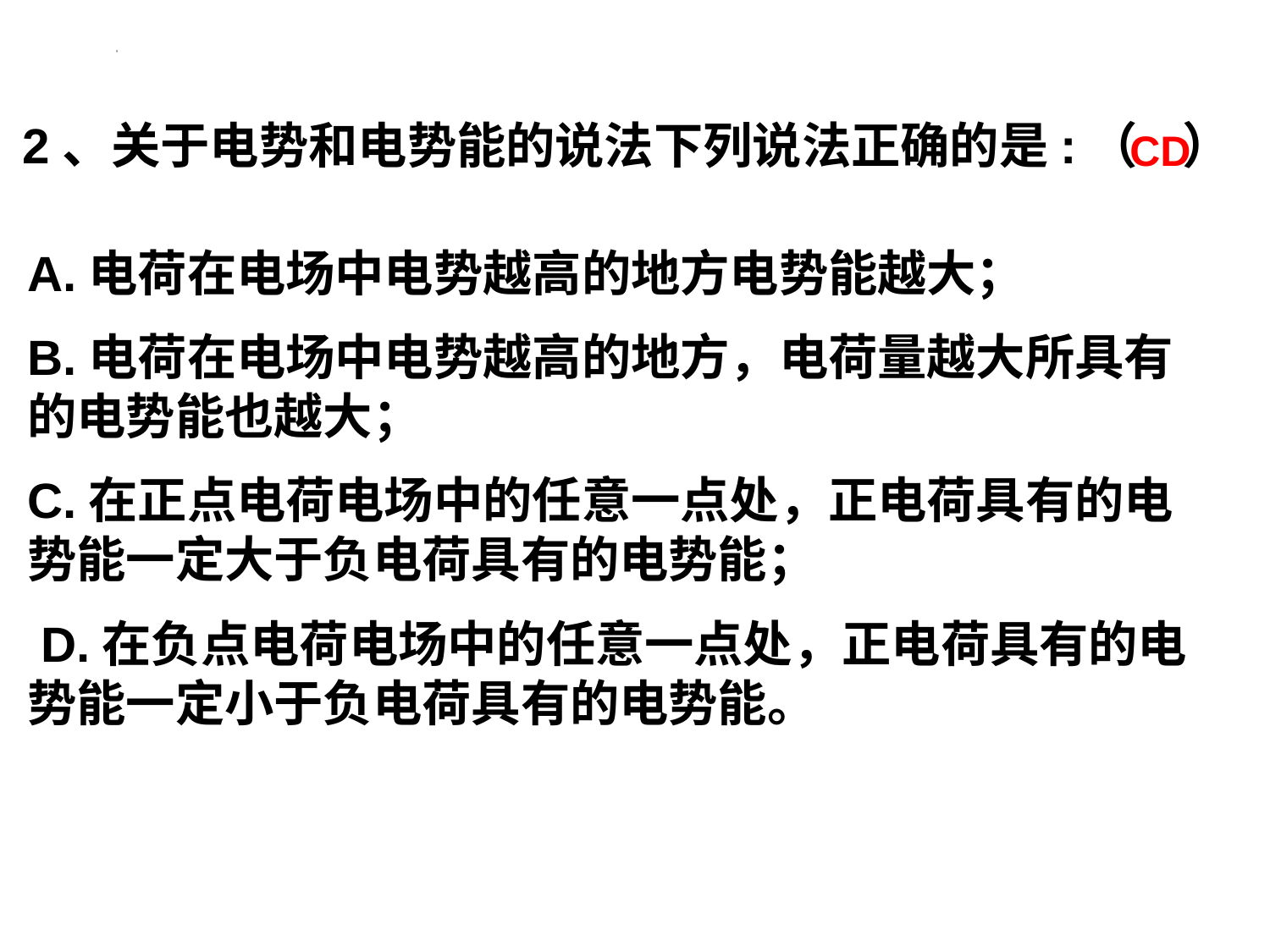

2、关于电势和电势能的说法下列说法正确的是:（    ）
CD
A.电荷在电场中电势越高的地方电势能越大；
B.电荷在电场中电势越高的地方，电荷量越大所具有的电势能也越大；
C.在正点电荷电场中的任意一点处，正电荷具有的电势能一定大于负电荷具有的电势能；
 D.在负点电荷电场中的任意一点处，正电荷具有的电势能一定小于负电荷具有的电势能。